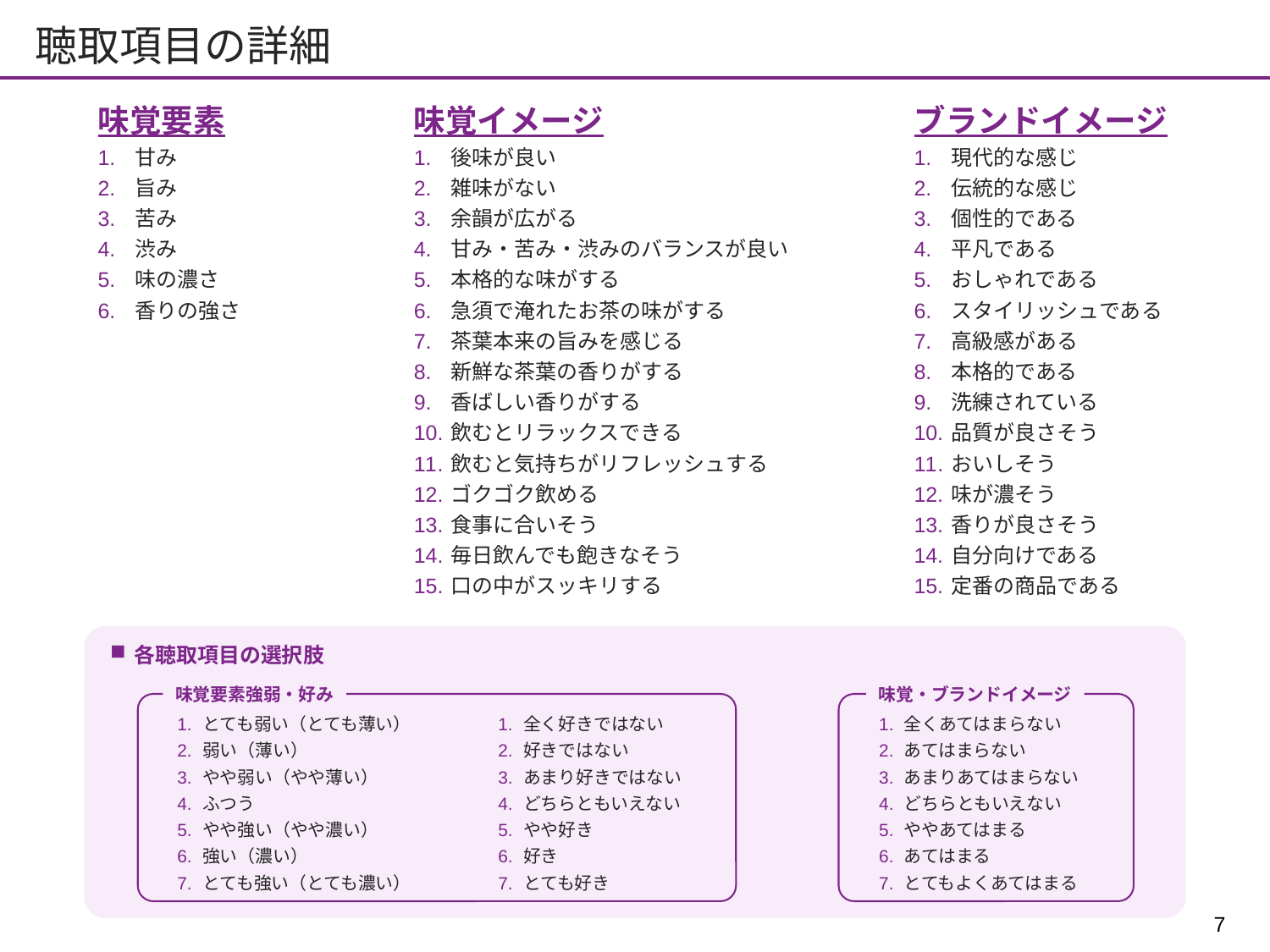

# 聴取項目の詳細
味覚要素
甘み
旨み
苦み
渋み
味の濃さ
香りの強さ
味覚イメージ
後味が良い
雑味がない
余韻が広がる
甘み・苦み・渋みのバランスが良い
本格的な味がする
急須で淹れたお茶の味がする
茶葉本来の旨みを感じる
新鮮な茶葉の香りがする
香ばしい香りがする
飲むとリラックスできる
飲むと気持ちがリフレッシュする
ゴクゴク飲める
食事に合いそう
毎日飲んでも飽きなそう
口の中がスッキリする
ブランドイメージ
現代的な感じ
伝統的な感じ
個性的である
平凡である
おしゃれである
スタイリッシュである
高級感がある
本格的である
洗練されている
品質が良さそう
おいしそう
味が濃そう
香りが良さそう
自分向けである
定番の商品である
各聴取項目の選択肢
味覚要素強弱・好み
味覚・ブランドイメージ

とても弱い（とても薄い）
弱い（薄い）
やや弱い（やや薄い）
ふつう
やや強い（やや濃い）
強い（濃い）
とても強い（とても濃い）
全く好きではない
好きではない
あまり好きではない
どちらともいえない
やや好き
好き
とても好き
全くあてはまらない
あてはまらない
あまりあてはまらない
どちらともいえない
ややあてはまる
あてはまる
とてもよくあてはまる